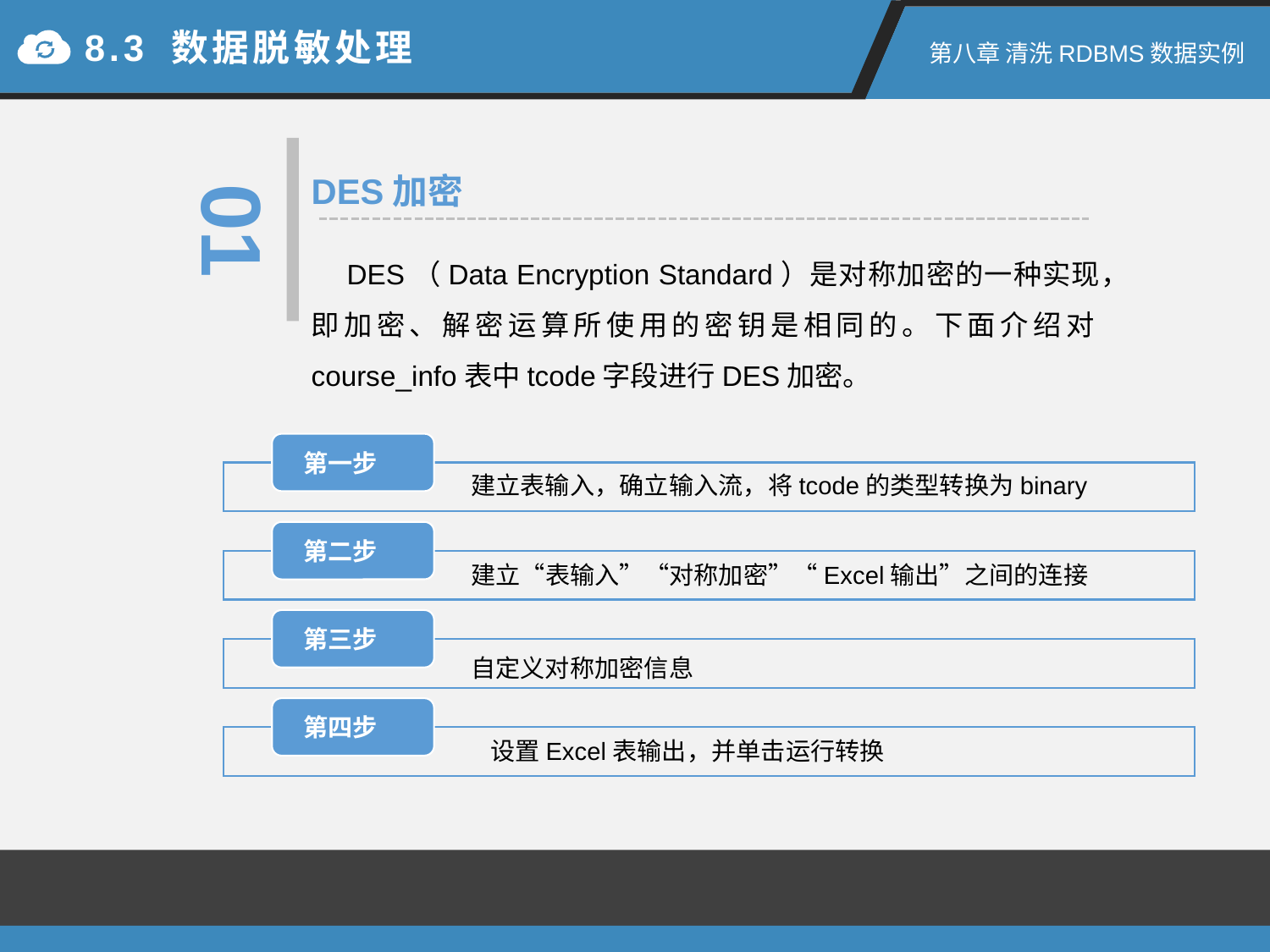

8.3 数据脱敏处理

第八章 清洗RDBMS数据实例

01
DES加密
    DES（Data Encryption Standard）是对称加密的一种实现，即加密、解密运算所使用的密钥是相同的。下面介绍对course_info表中tcode字段进行DES加密。

第一步
第二步
第三步
第四步
建立表输入，确立输入流，将tcode的类型转换为binary

建立“表输入”“对称加密”“Excel输出”之间的连接
自定义对称加密信息
设置Excel表输出，并单击运行转换